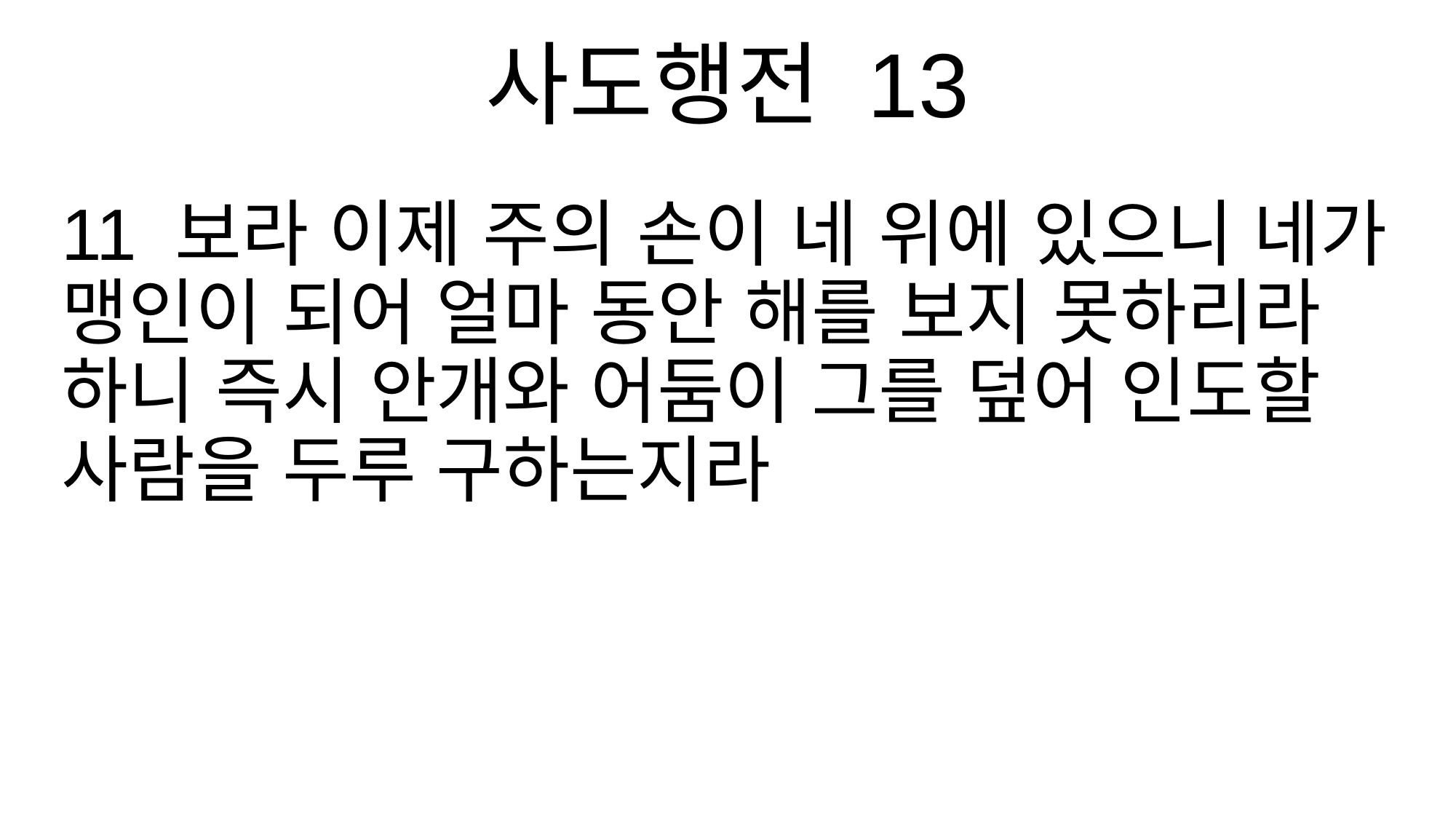

사도행전 13
11 보라 이제 주의 손이 네 위에 있으니 네가 맹인이 되어 얼마 동안 해를 보지 못하리라 하니 즉시 안개와 어둠이 그를 덮어 인도할 사람을 두루 구하는지라